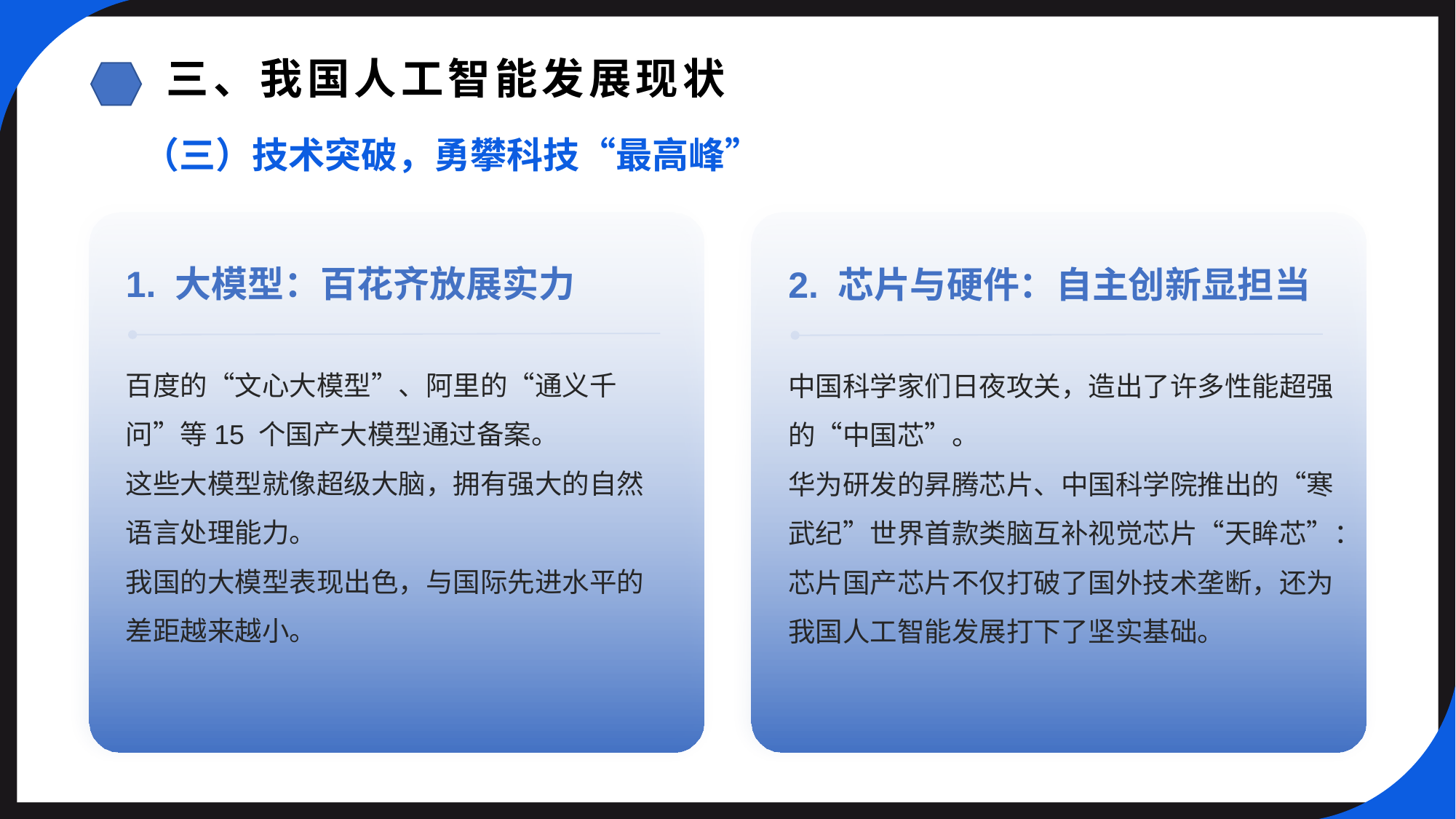

三、我国人工智能发展现状
（三）技术突破，勇攀科技“最高峰”

1. 大模型：百花齐放展实力
2. 芯片与硬件：自主创新显担当
百度的“文心大模型”、阿里的“通义千问”等15 个国产大模型通过备案。
这些大模型就像超级大脑，拥有强大的自然语言处理能力。
我国的大模型表现出色，与国际先进水平的差距越来越小。
中国科学家们日夜攻关，造出了许多性能超强的“中国芯”。
华为研发的昇腾芯片、中国科学院推出的“寒武纪”世界首款类脑互补视觉芯片“天眸芯”：芯片国产芯片不仅打破了国外技术垄断，还为我国人工智能发展打下了坚实基础。